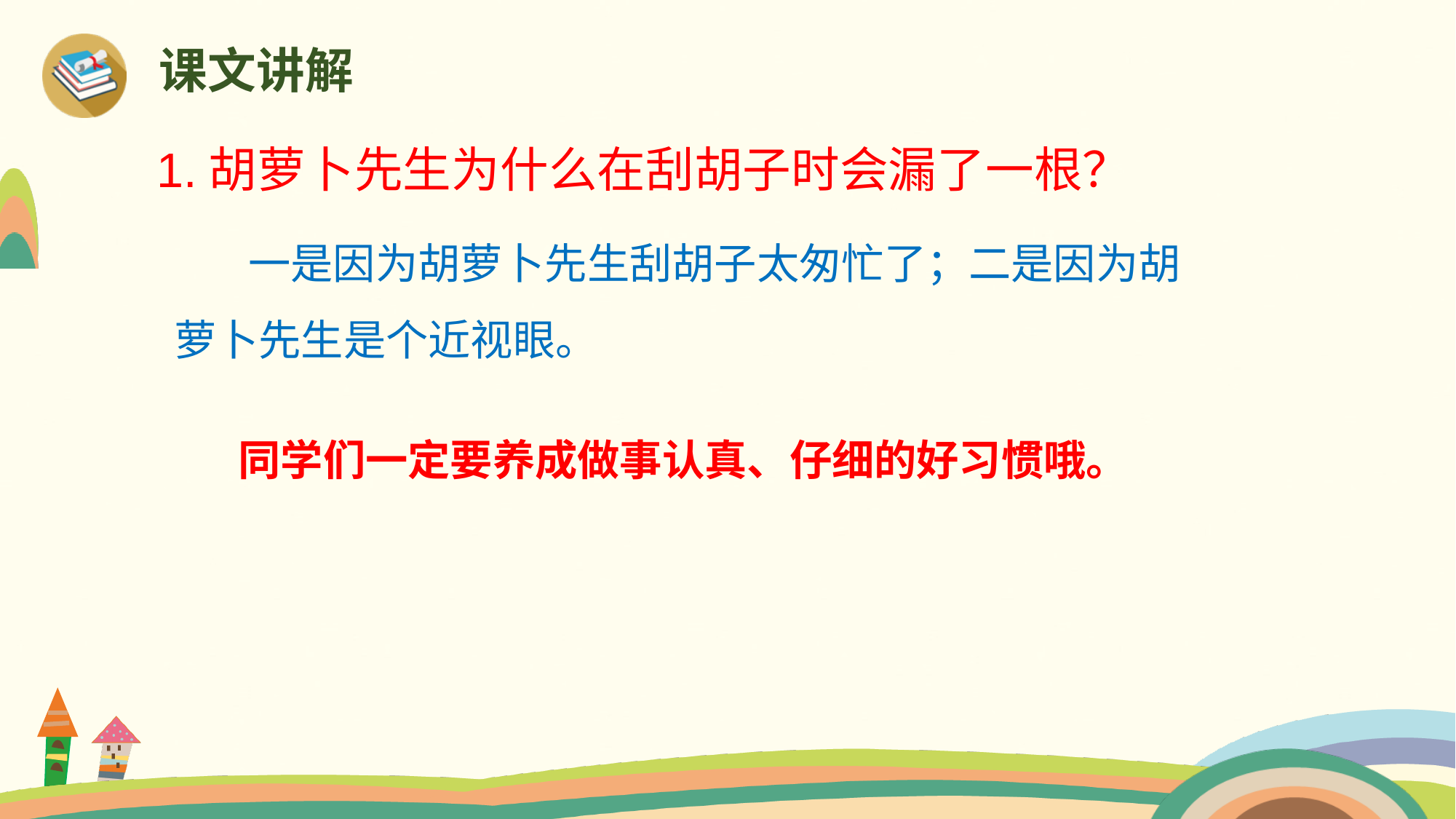

课文讲解
1.胡萝卜先生为什么在刮胡子时会漏了一根？
        一是因为胡萝卜先生刮胡子太匆忙了；二是因为胡萝卜先生是个近视眼。
同学们一定要养成做事认真、仔细的好习惯哦。